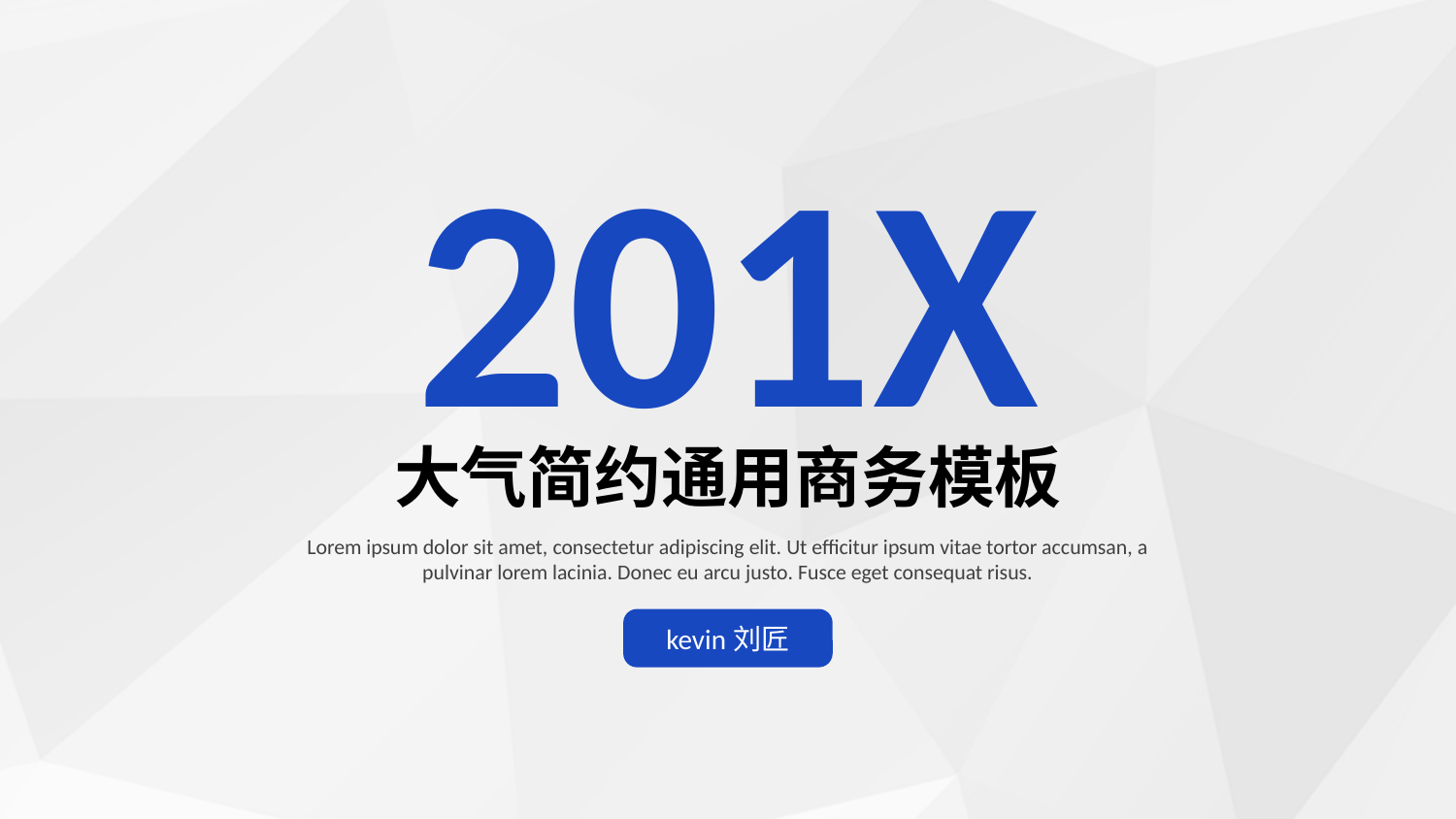

201X
大气简约通用商务模板
Lorem ipsum dolor sit amet, consectetur adipiscing elit. Ut efficitur ipsum vitae tortor accumsan, a pulvinar lorem lacinia. Donec eu arcu justo. Fusce eget consequat risus.
kevin刘匠